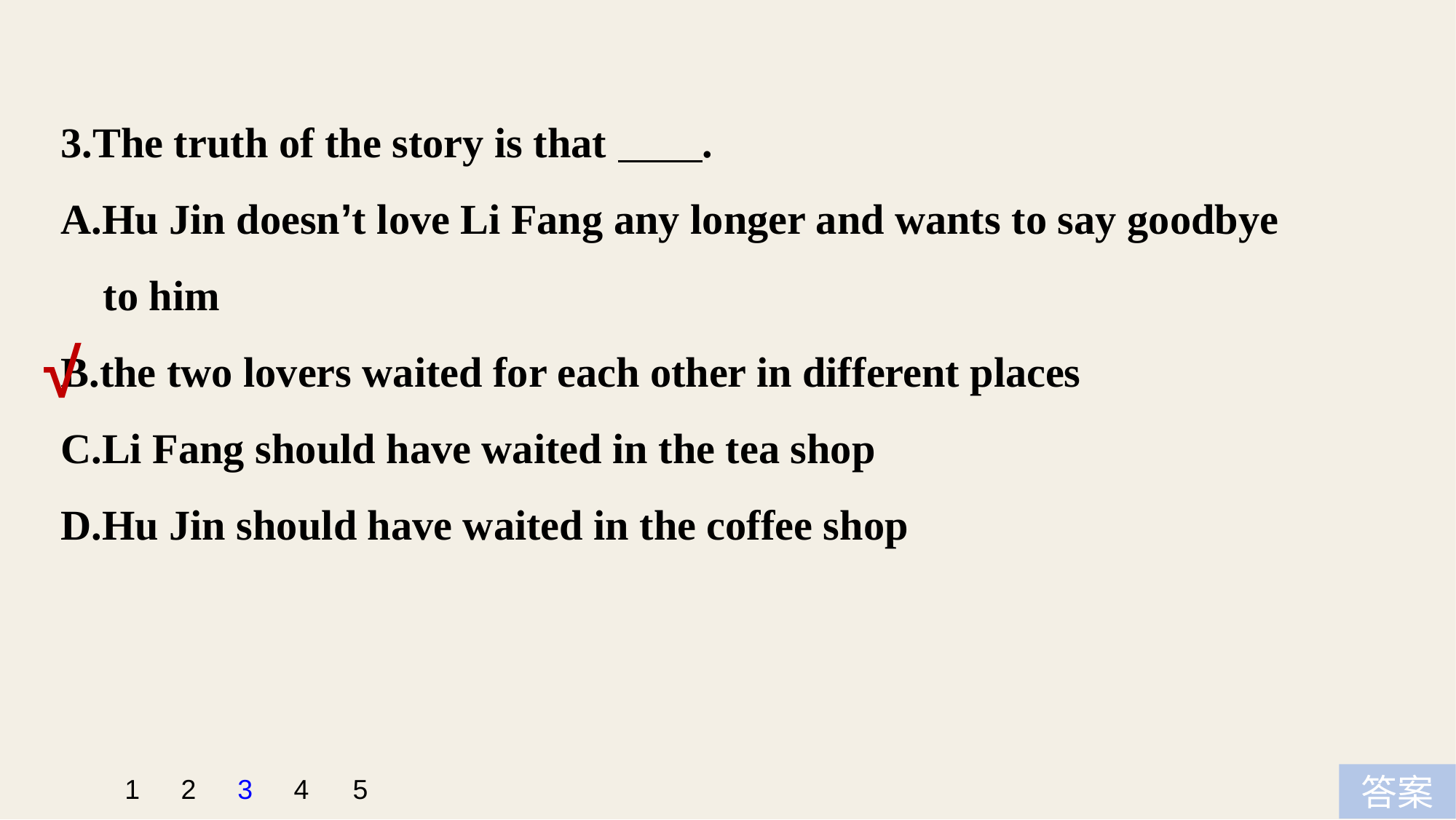

3.The truth of the story is that         .
A.Hu Jin doesn’t love Li Fang any longer and wants to say goodbye
    to him
B.the two lovers waited for each other in different places
C.Li Fang should have waited in the tea shop
D.Hu Jin should have waited in the coffee shop
√
5
1
2
3
4
答案